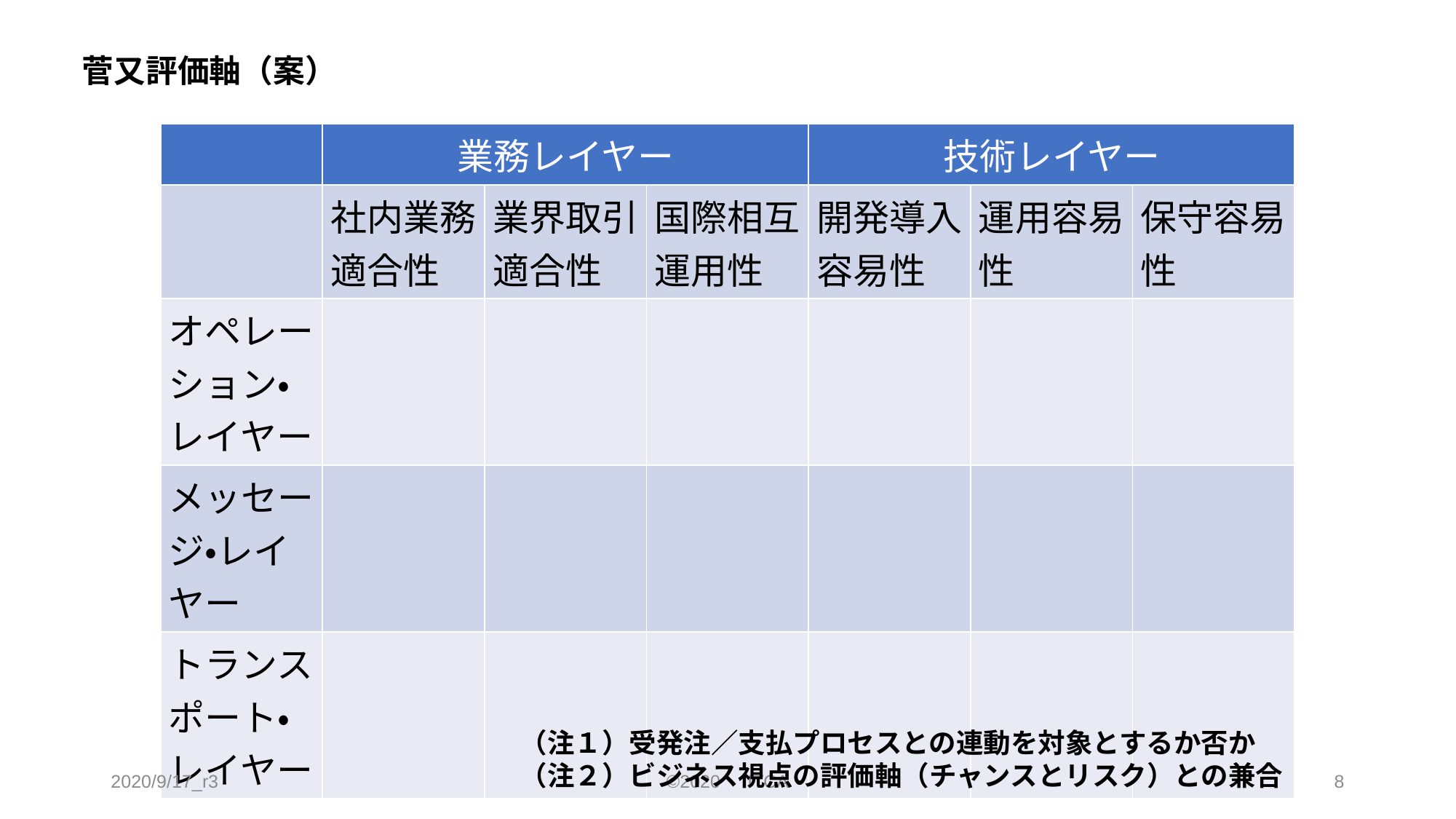

菅又評価軸（案）
|  | 業務レイヤー |  |  | 技術レイヤー |  |  |
| --- | --- | --- | --- | --- | --- | --- |
|  | 社内業務適合性 | 業界取引適合性 | 国際相互運用性 | 開発導入容易性 | 運用容易性 | 保守容易性 |
| オペレーション・レイヤー |  |  |  |  |  |  |
| メッセージ・レイヤー |  |  |  |  |  |  |
| トランスポート・レイヤー |  |  |  |  |  |  |
（注１）受発注／支払プロセスとの連動を対象とするか否か
（注２）ビジネス視点の評価軸（チャンスとリスク）との兼合
2020/9/17_r3
©2020　ITCA
8